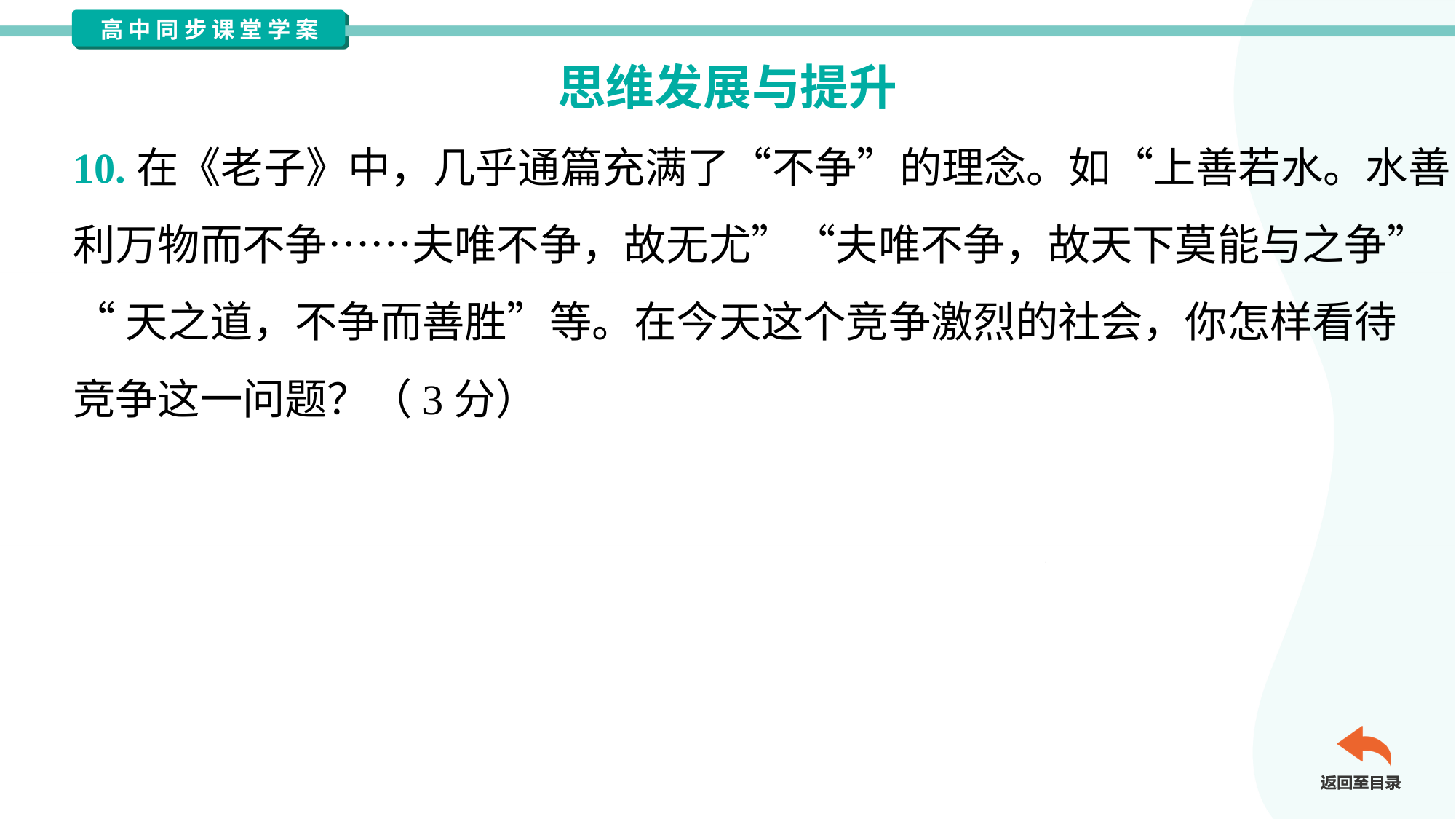

思维发展与提升
10.在《老子》中，几乎通篇充满了“不争”的理念。如“上善若水。水善
利万物而不争……夫唯不争，故无尤”“夫唯不争，故天下莫能与之争”
“天之道，不争而善胜”等。在今天这个竞争激烈的社会，你怎样看待
竞争这一问题？（3分）